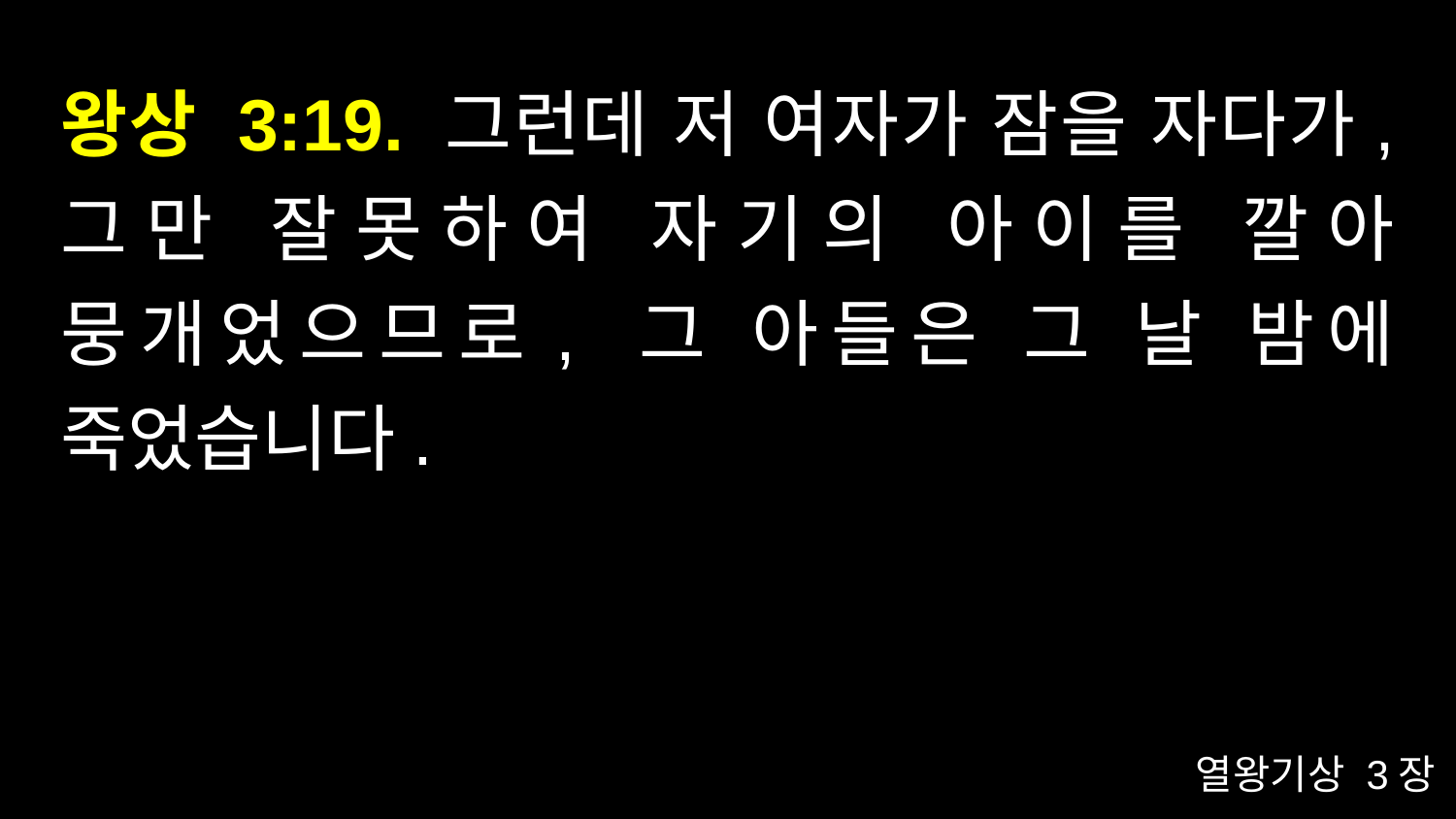

# 왕상 3:19. 그런데 저 여자가 잠을 자다가, 그만 잘못하여 자기의 아이를 깔아 뭉개었으므로, 그 아들은 그 날 밤에 죽었습니다.
열왕기상 3장